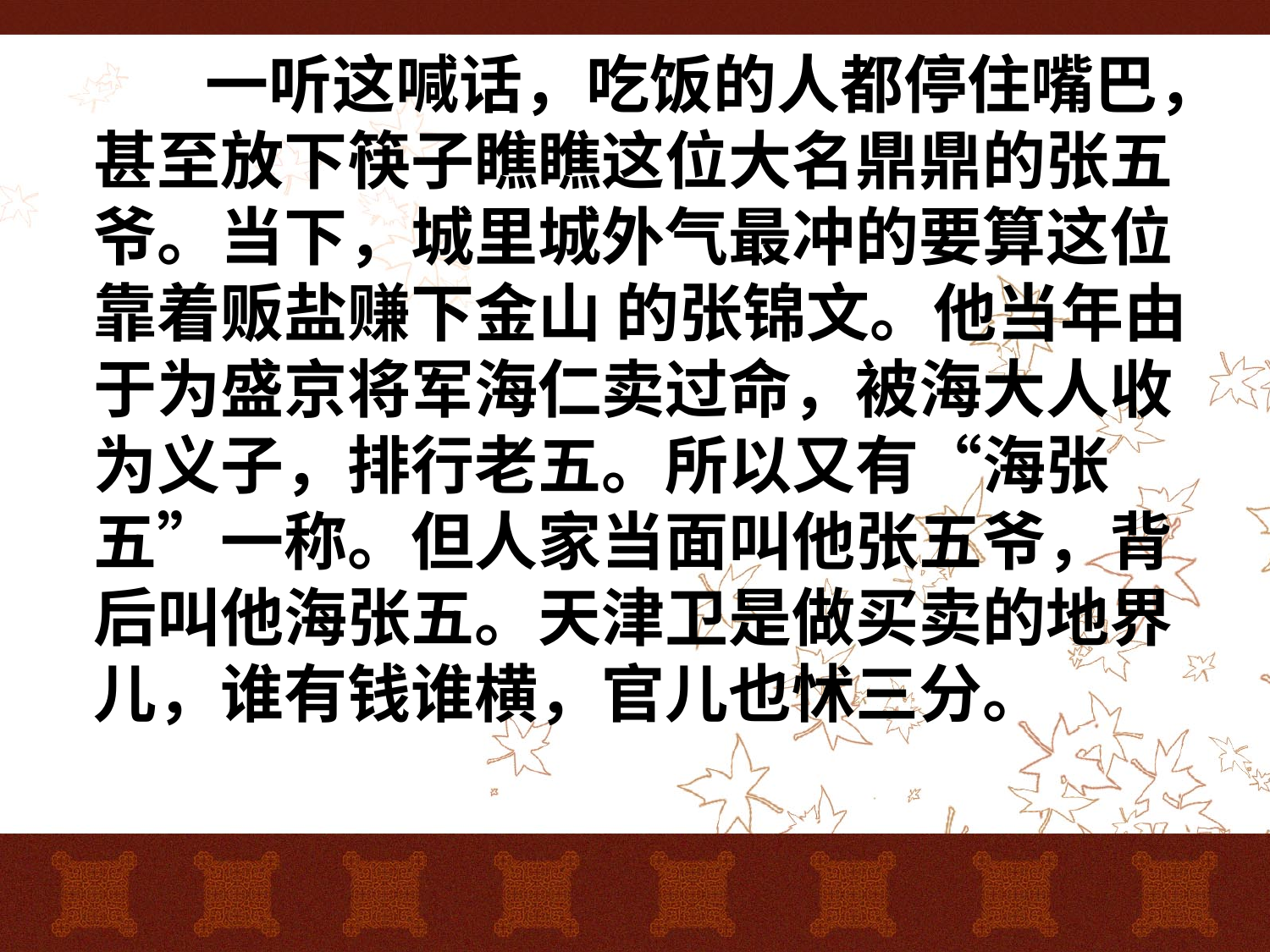

一听这喊话，吃饭的人都停住嘴巴，甚至放下筷子瞧瞧这位大名鼎鼎的张五爷。当下，城里城外气最冲的要算这位靠着贩盐赚下金山 的张锦文。他当年由于为盛京将军海仁卖过命，被海大人收为义子，排行老五。所以又有“海张五”一称。但人家当面叫他张五爷，背后叫他海张五。天津卫是做买卖的地界儿，谁有钱谁横，官儿也怵三分。